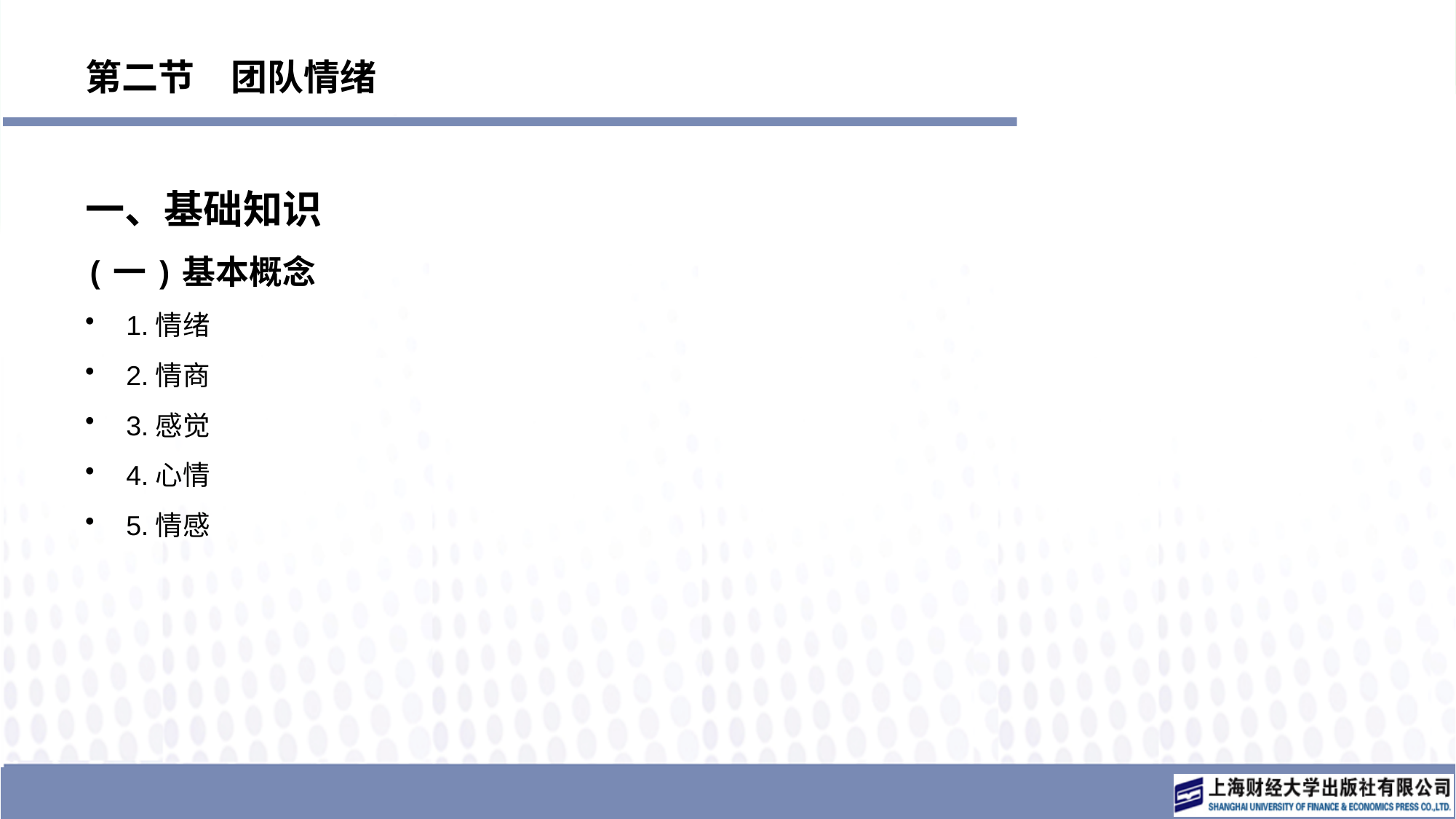

# 第二节　团队情绪
一、基础知识
(一)基本概念
1.情绪
2.情商
3.感觉
4.心情
5.情感